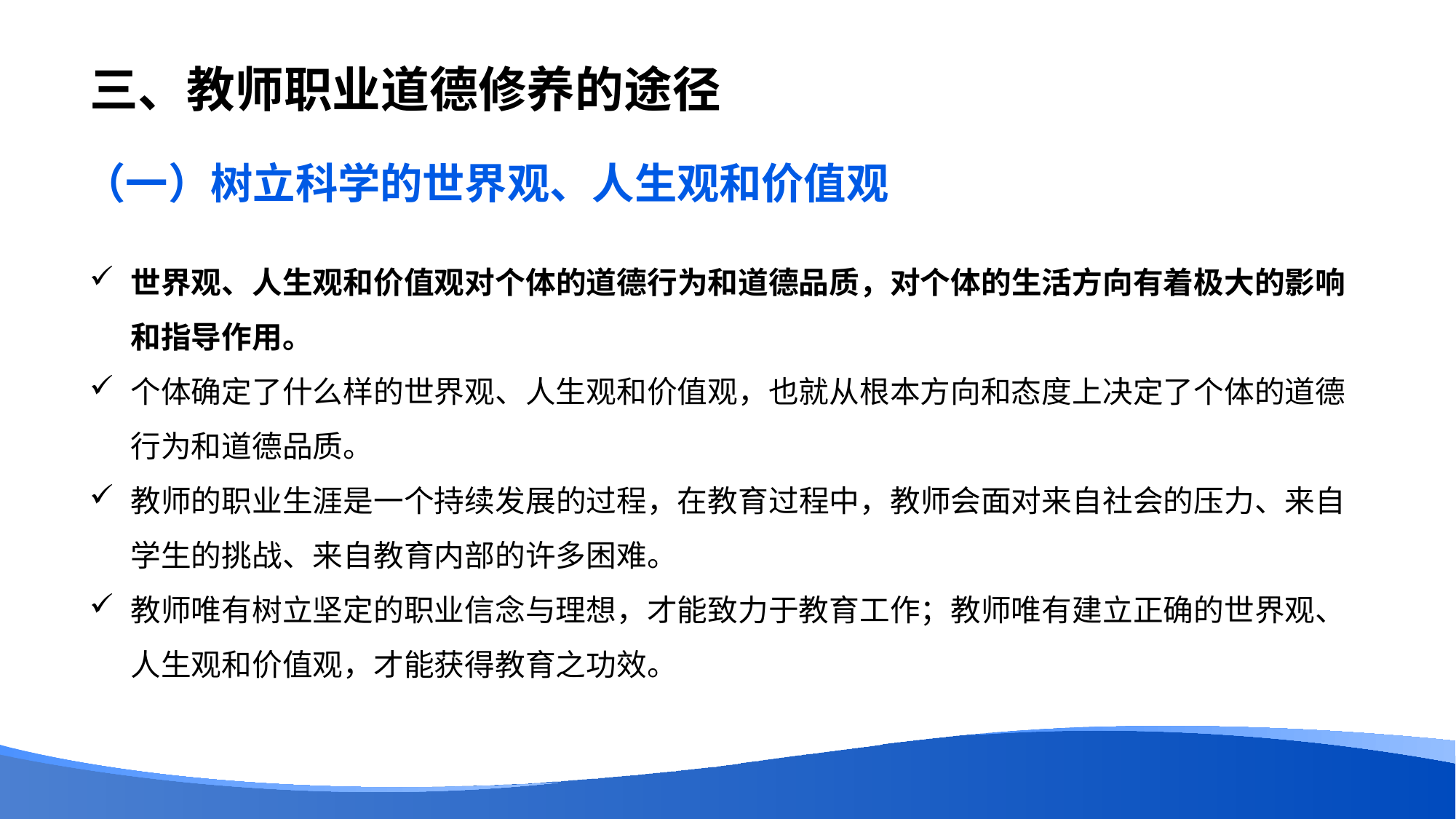

# 三、教师职业道德修养的途径
（一）树立科学的世界观、人生观和价值观
世界观、人生观和价值观对个体的道德行为和道德品质，对个体的生活方向有着极大的影响和指导作用。
个体确定了什么样的世界观、人生观和价值观，也就从根本方向和态度上决定了个体的道德行为和道德品质。
教师的职业生涯是一个持续发展的过程，在教育过程中，教师会面对来自社会的压力、来自学生的挑战、来自教育内部的许多困难。
教师唯有树立坚定的职业信念与理想，才能致力于教育工作；教师唯有建立正确的世界观、人生观和价值观，才能获得教育之功效。